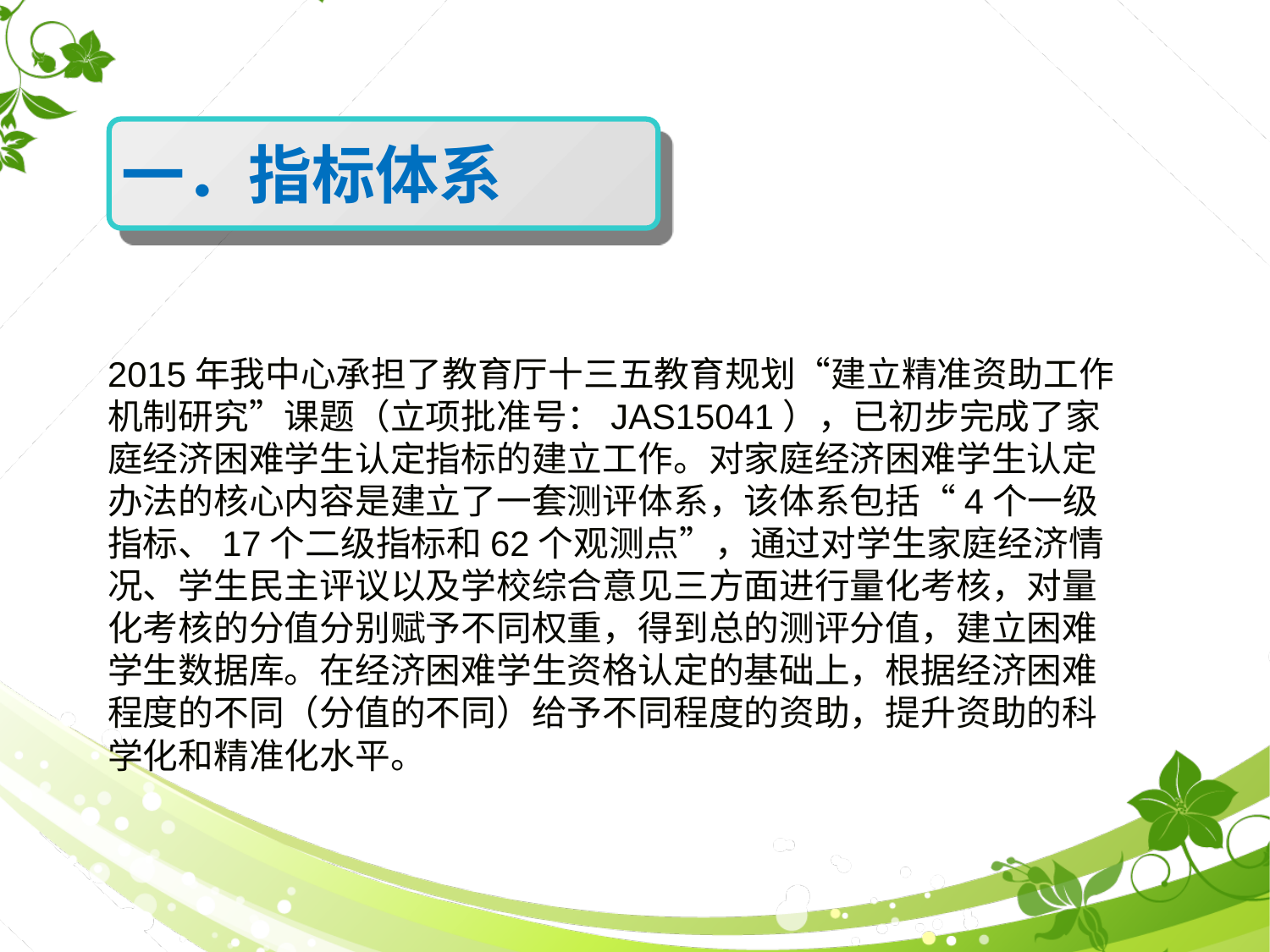

一．指标体系
2015年我中心承担了教育厅十三五教育规划“建立精准资助工作机制研究”课题（立项批准号：JAS15041），已初步完成了家庭经济困难学生认定指标的建立工作。对家庭经济困难学生认定办法的核心内容是建立了一套测评体系，该体系包括“4个一级指标、17个二级指标和62个观测点”，通过对学生家庭经济情况、学生民主评议以及学校综合意见三方面进行量化考核，对量化考核的分值分别赋予不同权重，得到总的测评分值，建立困难学生数据库。在经济困难学生资格认定的基础上，根据经济困难程度的不同（分值的不同）给予不同程度的资助，提升资助的科学化和精准化水平。